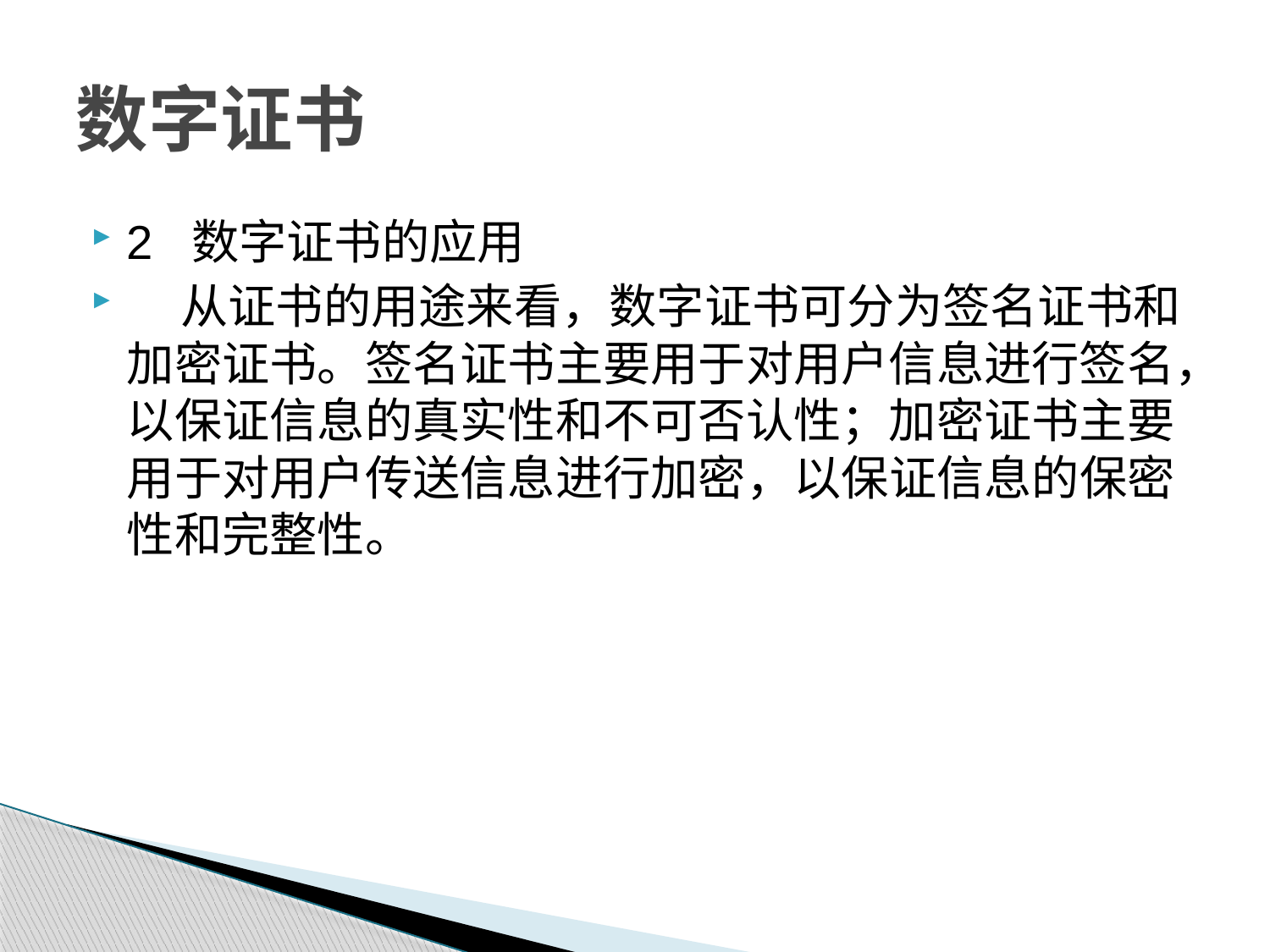

# 数字证书
2  数字证书的应用
    从证书的用途来看，数字证书可分为签名证书和加密证书。签名证书主要用于对用户信息进行签名，以保证信息的真实性和不可否认性；加密证书主要用于对用户传送信息进行加密，以保证信息的保密性和完整性。